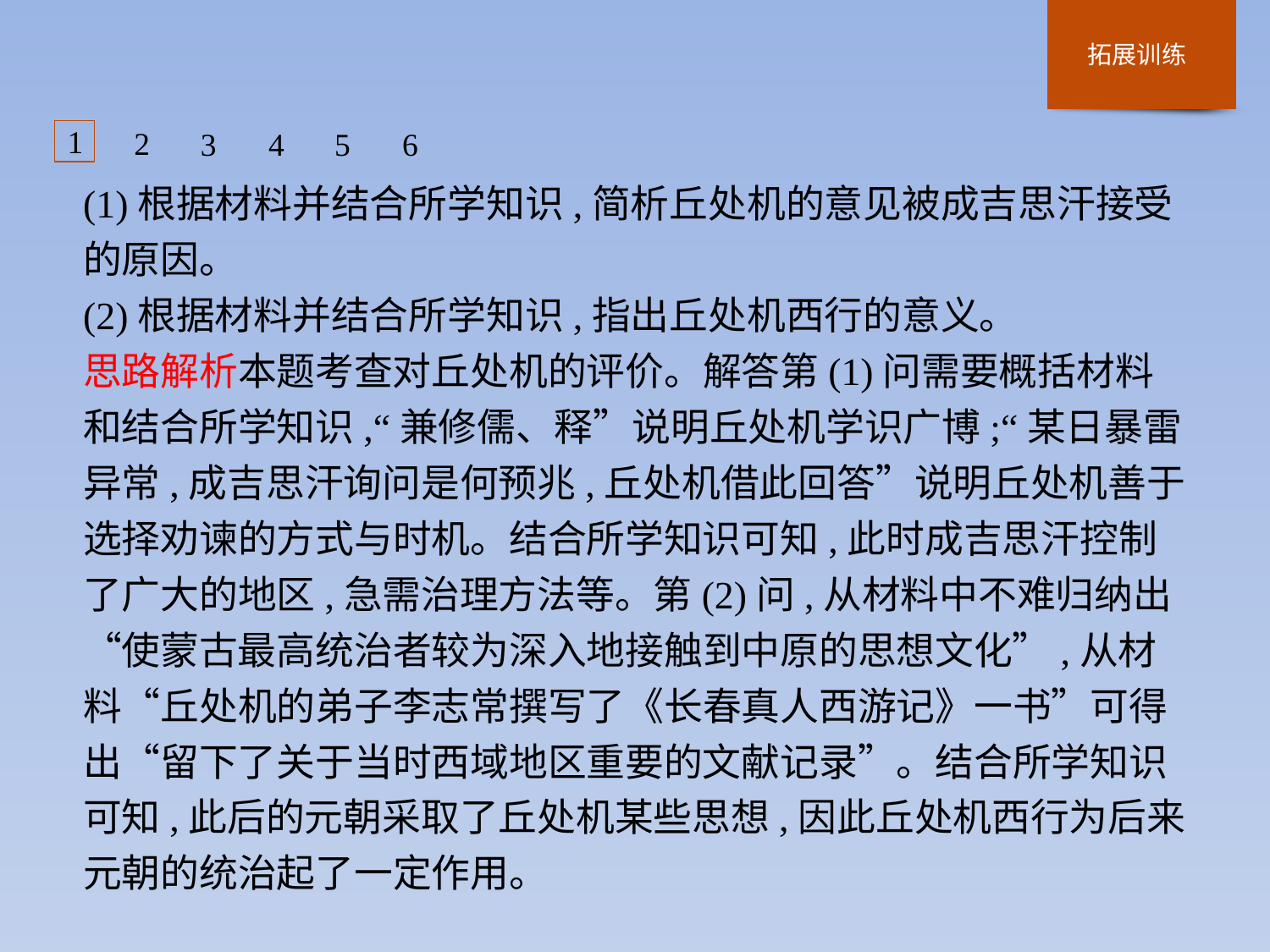

1
2
3
4
5
6
(1)根据材料并结合所学知识,简析丘处机的意见被成吉思汗接受的原因。
(2)根据材料并结合所学知识,指出丘处机西行的意义。
思路解析本题考查对丘处机的评价。解答第(1)问需要概括材料和结合所学知识,“兼修儒、释”说明丘处机学识广博;“某日暴雷异常,成吉思汗询问是何预兆,丘处机借此回答”说明丘处机善于选择劝谏的方式与时机。结合所学知识可知,此时成吉思汗控制了广大的地区,急需治理方法等。第(2)问,从材料中不难归纳出“使蒙古最高统治者较为深入地接触到中原的思想文化”,从材料“丘处机的弟子李志常撰写了《长春真人西游记》一书”可得出“留下了关于当时西域地区重要的文献记录”。结合所学知识可知,此后的元朝采取了丘处机某些思想,因此丘处机西行为后来元朝的统治起了一定作用。